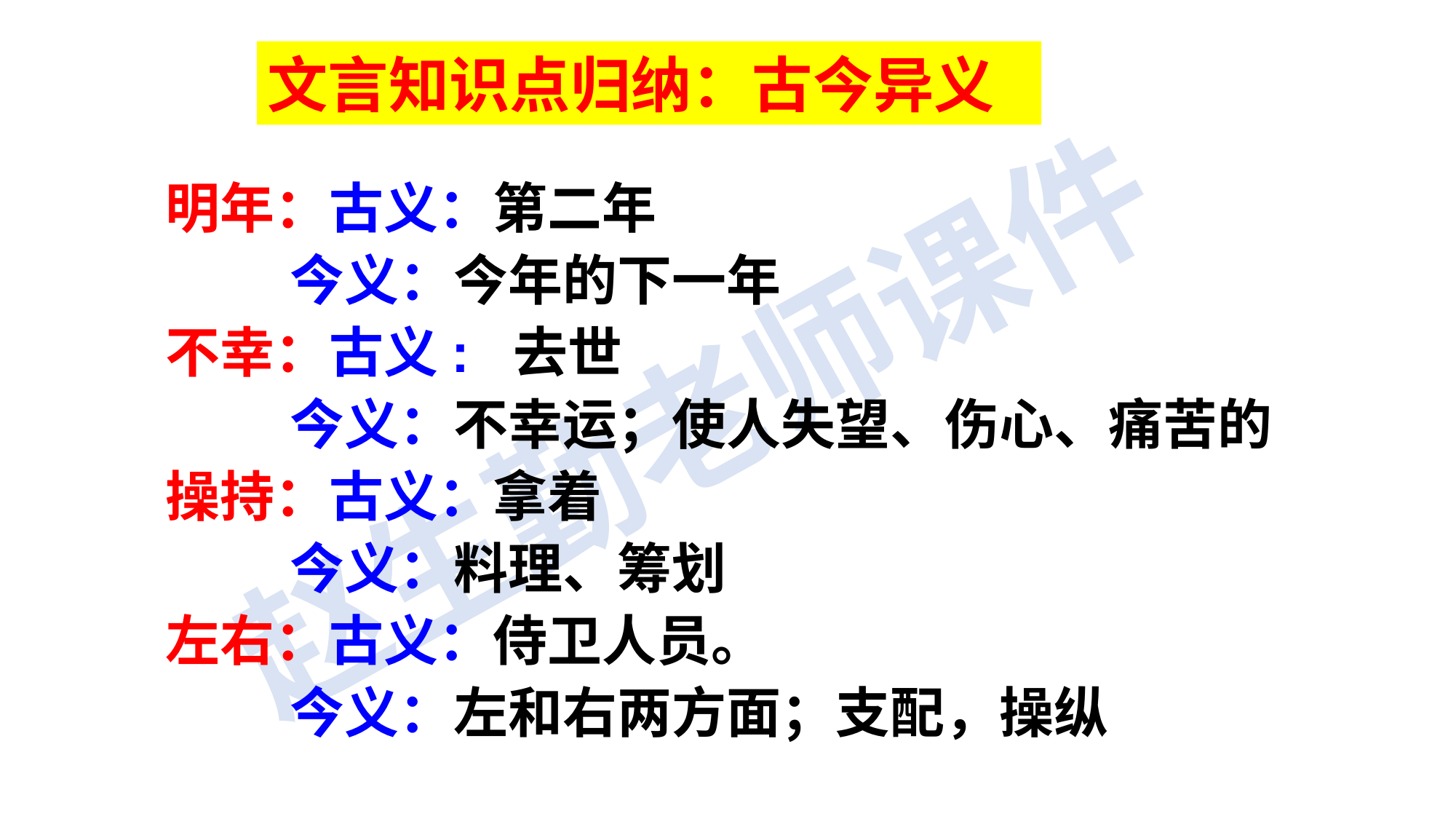

文言知识点归纳：古今异义
明年：古义：第二年
         今义：今年的下一年
不幸：古义:  去世
         今义：不幸运；使人失望、伤心、痛苦的
操持：古义：拿着
         今义：料理、筹划
左右：古义：侍卫人员。
         今义：左和右两方面；支配，操纵